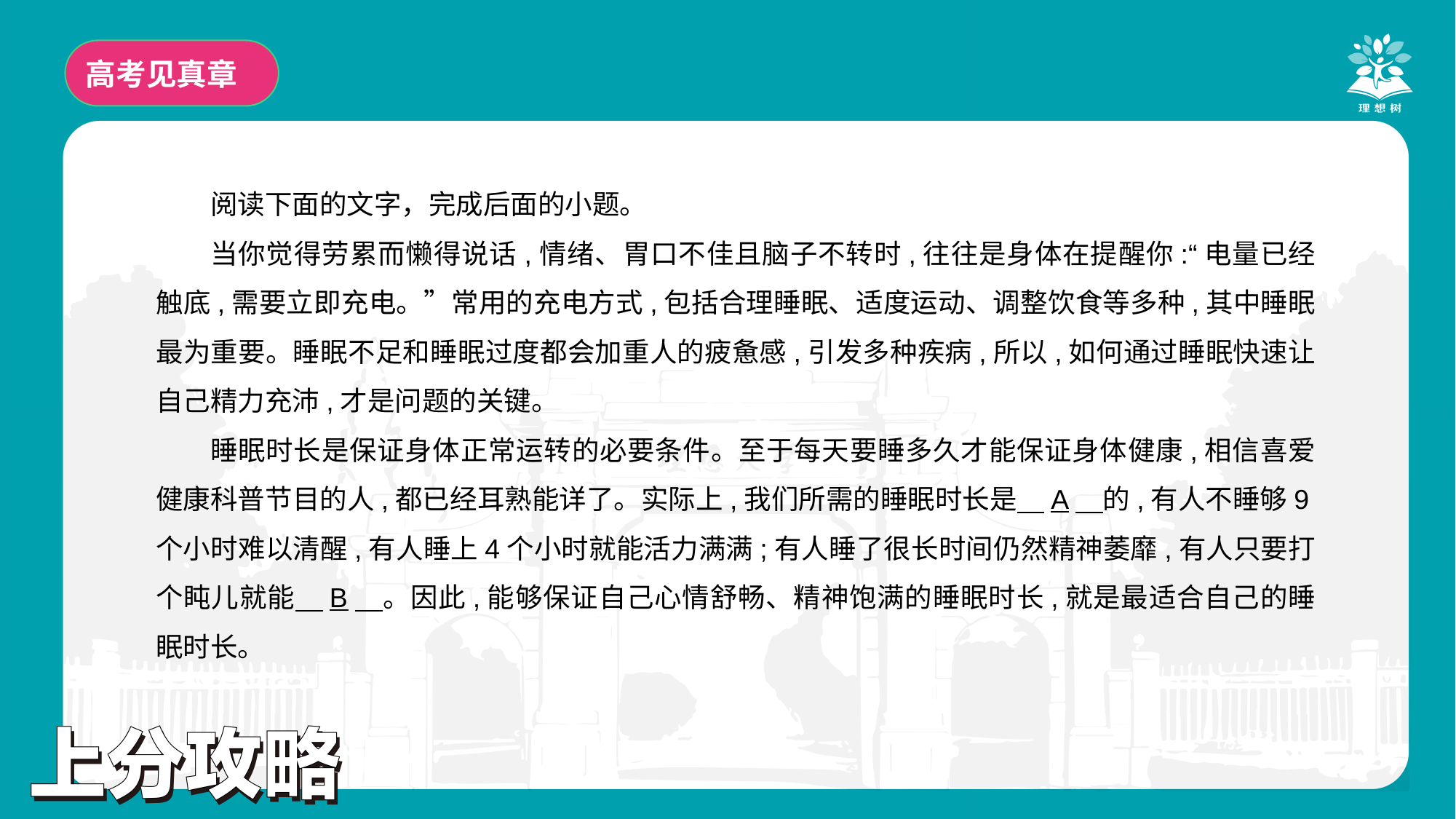

高考见真章
阅读下面的文字，完成后面的小题。
当你觉得劳累而懒得说话,情绪、胃口不佳且脑子不转时,往往是身体在提醒你:“电量已经触底,需要立即充电。”常用的充电方式,包括合理睡眠、适度运动、调整饮食等多种,其中睡眠最为重要。睡眠不足和睡眠过度都会加重人的疲惫感,引发多种疾病,所以,如何通过睡眠快速让自己精力充沛,才是问题的关键。
睡眠时长是保证身体正常运转的必要条件。至于每天要睡多久才能保证身体健康,相信喜爱健康科普节目的人,都已经耳熟能详了。实际上,我们所需的睡眠时长是　A　的,有人不睡够9个小时难以清醒,有人睡上4个小时就能活力满满;有人睡了很长时间仍然精神萎靡,有人只要打个盹儿就能　B　。因此,能够保证自己心情舒畅、精神饱满的睡眠时长,就是最适合自己的睡眠时长。